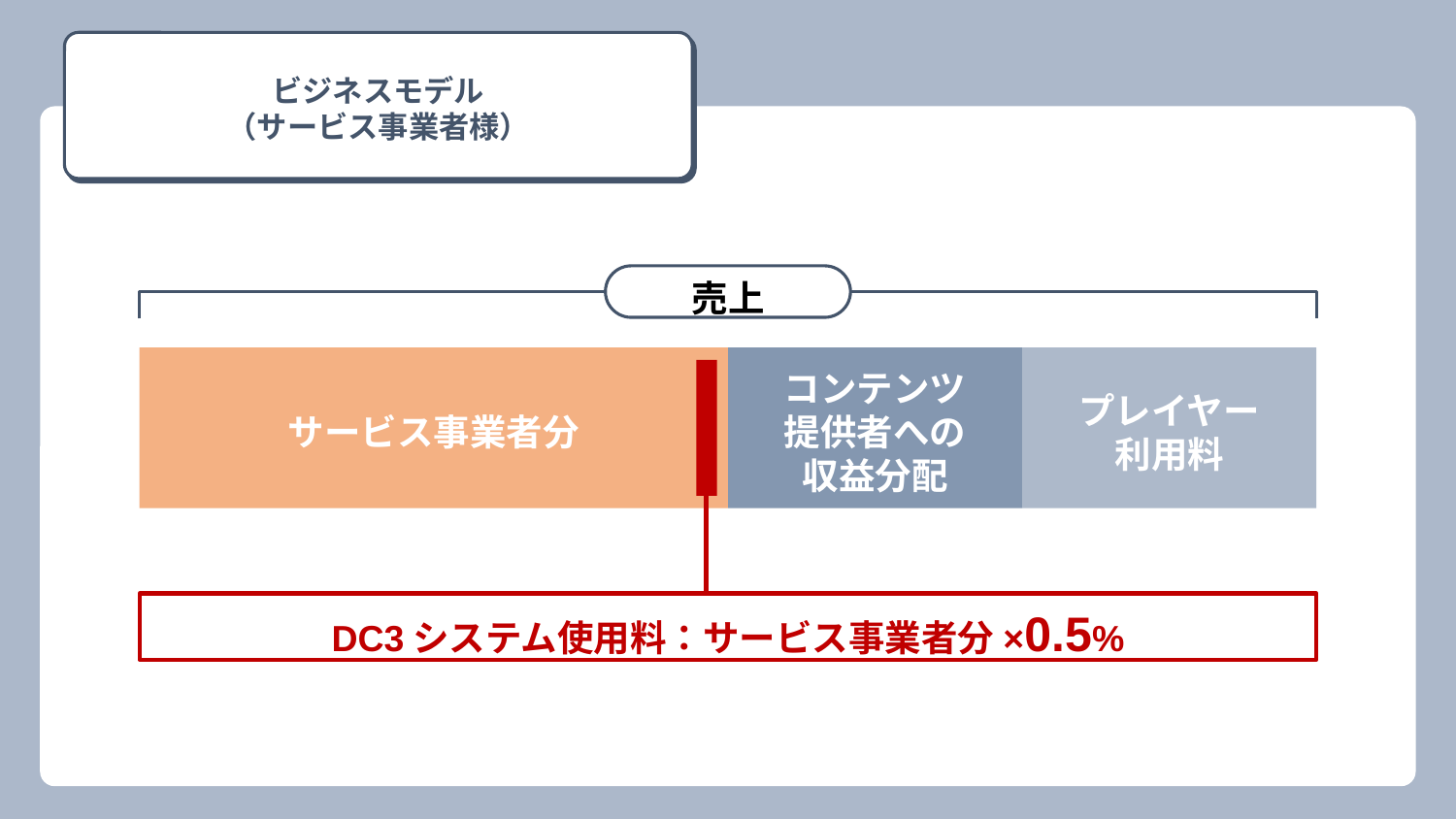

ビジネスモデル
（サービス事業者様）
売上
サービス事業者分
コンテンツ
提供者への
収益分配
プレイヤー
利用料

DC3システム使用料：サービス事業者分×0.5%